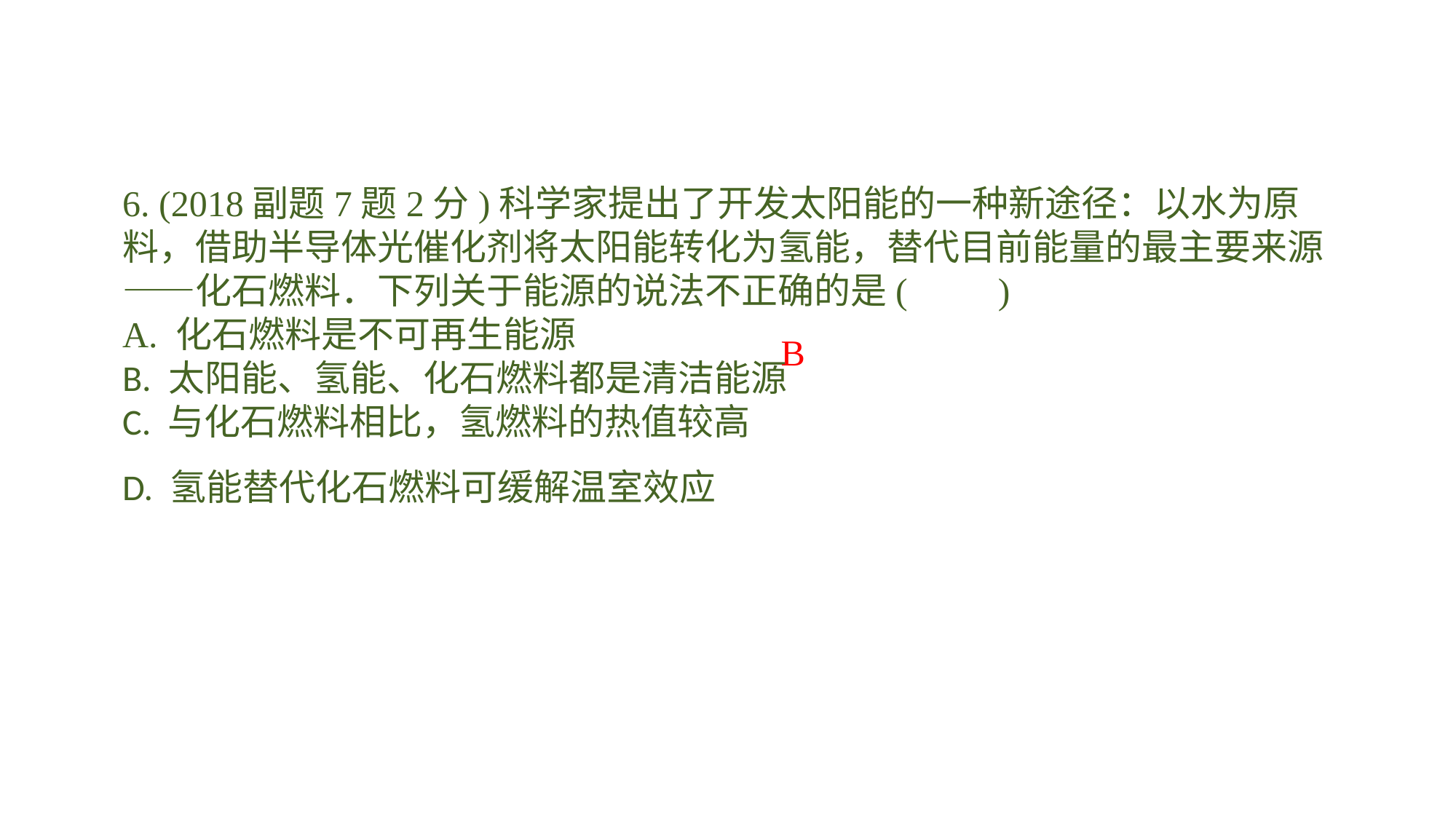

6. (2018副题7题2分)科学家提出了开发太阳能的一种新途径：以水为原料，借助半导体光催化剂将太阳能转化为氢能，替代目前能量的最主要来源——化石燃料．下列关于能源的说法不正确的是(　　)A. 化石燃料是不可再生能源B. 太阳能、氢能、化石燃料都是清洁能源C. 与化石燃料相比，氢燃料的热值较高D. 氢能替代化石燃料可缓解温室效应

B